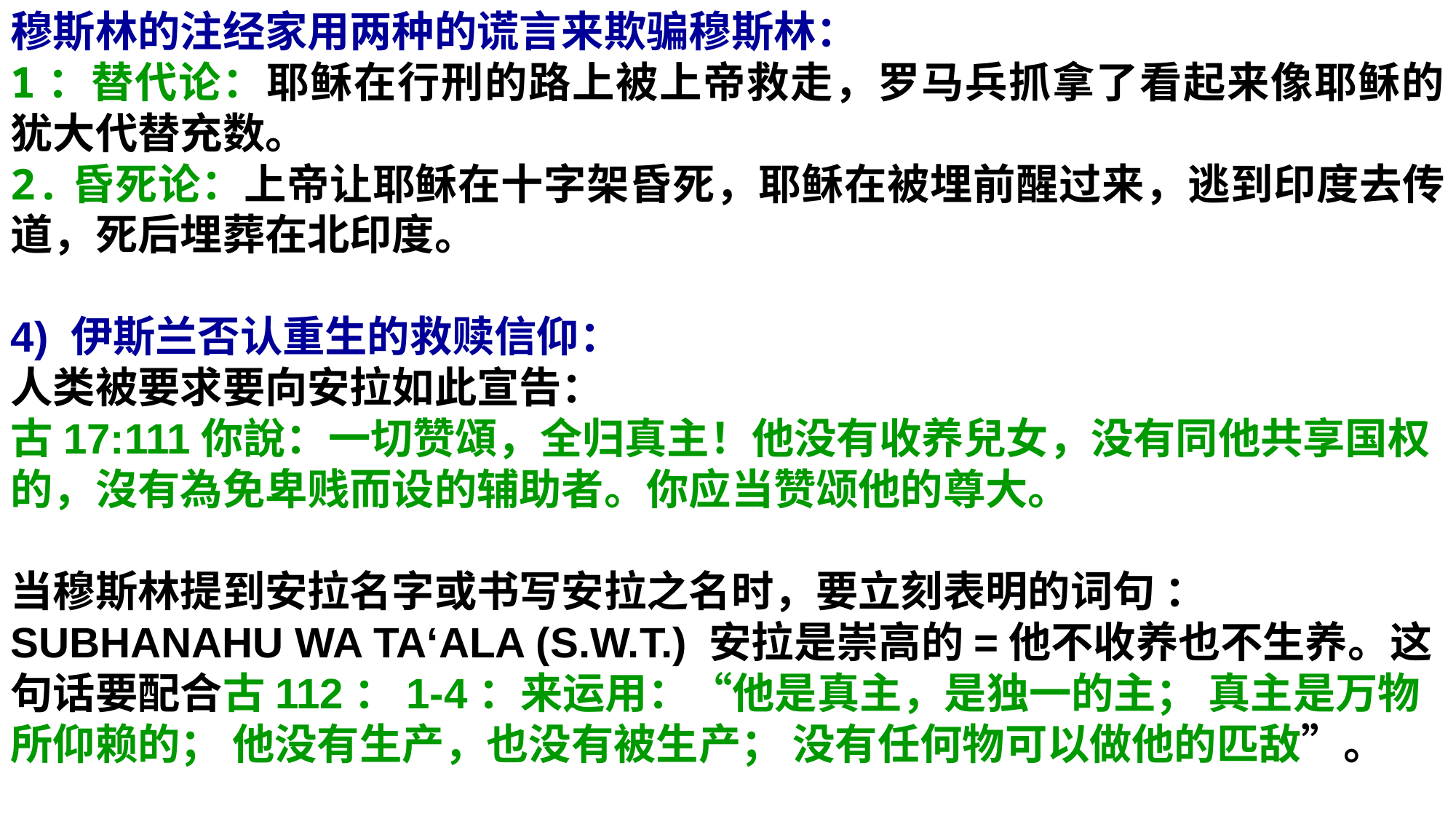

穆斯林的注经家用两种的谎言来欺骗穆斯林：
1：替代论：耶稣在行刑的路上被上帝救走，罗马兵抓拿了看起来像耶稣的犹大代替充数。
2.昏死论：上帝让耶稣在十字架昏死，耶稣在被埋前醒过来，逃到印度去传道，死后埋葬在北印度。

4) 伊斯兰否认重生的救赎信仰：
人类被要求要向安拉如此宣告：
古17:111你說：一切赞頌，全归真主！他没有收养兒女，没有同他共享国权的，沒有為免卑贱而设的辅助者。你应当赞颂他的尊大。

当穆斯林提到安拉名字或书写安拉之名时，要立刻表明的词句 ：SUBHANAHU WA TA‘ALA (S.W.T.) 安拉是崇高的=他不收养也不生养。这句话要配合古112：1-4：来运用：“他是真主，是独一的主； 真主是万物所仰赖的； 他没有生产，也没有被生产； 没有任何物可以做他的匹敌”。